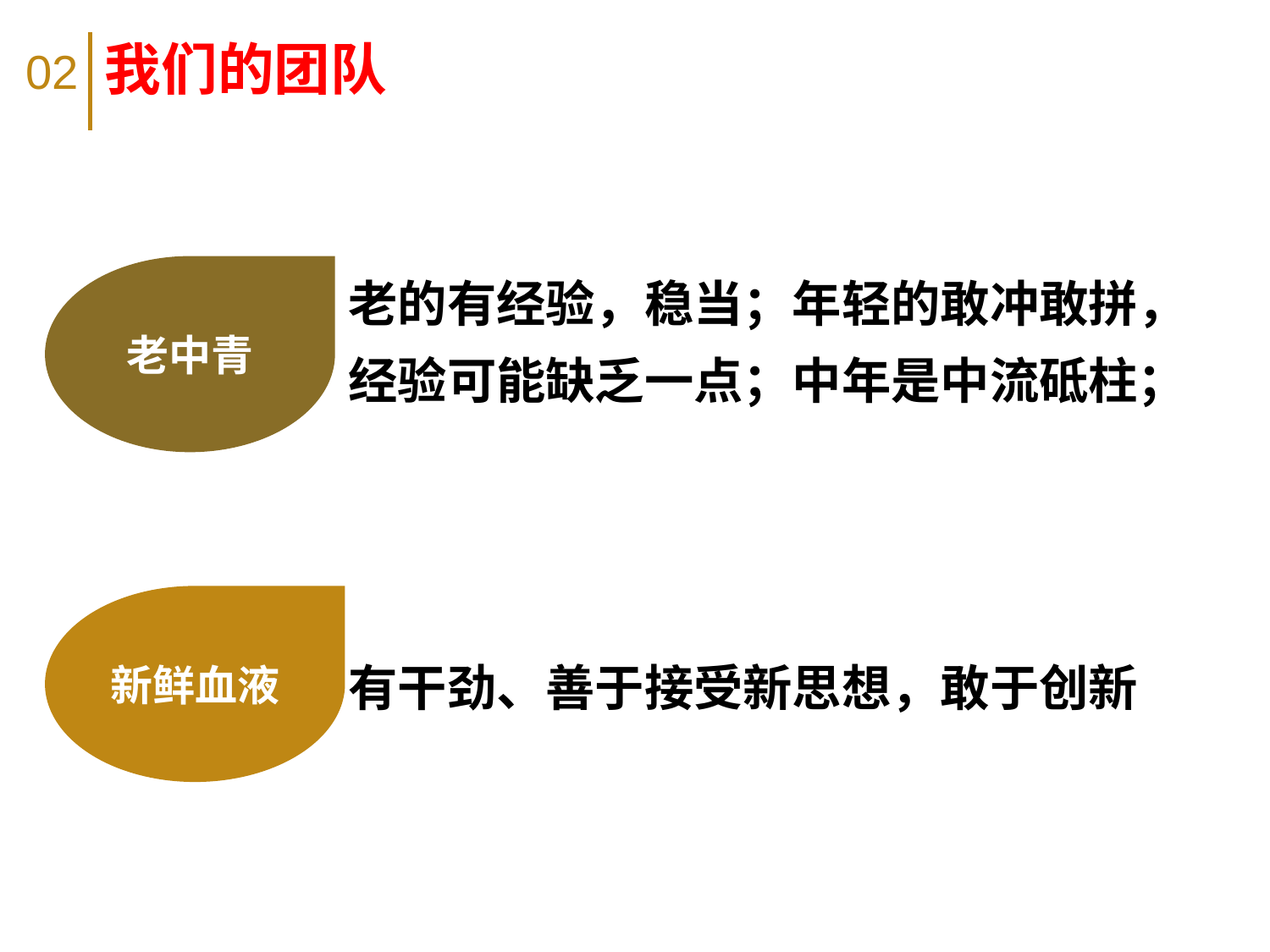

我们的团队

02
老的有经验，稳当；年轻的敢冲敢拼，经验可能缺乏一点；中年是中流砥柱；
老中青

新鲜血液

有干劲、善于接受新思想，敢于创新